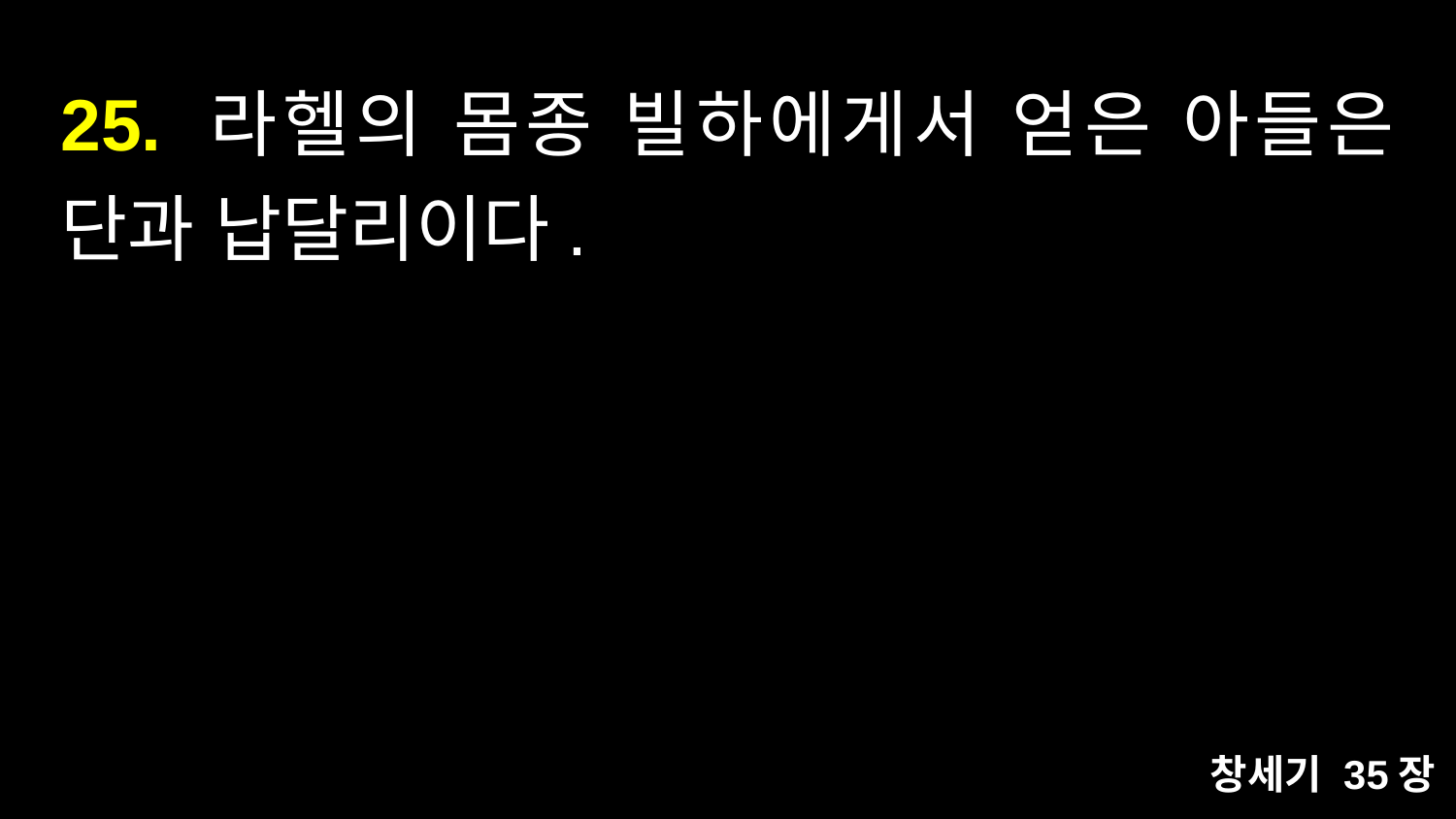

# 25. 라헬의 몸종 빌하에게서 얻은 아들은 단과 납달리이다.
창세기 35장